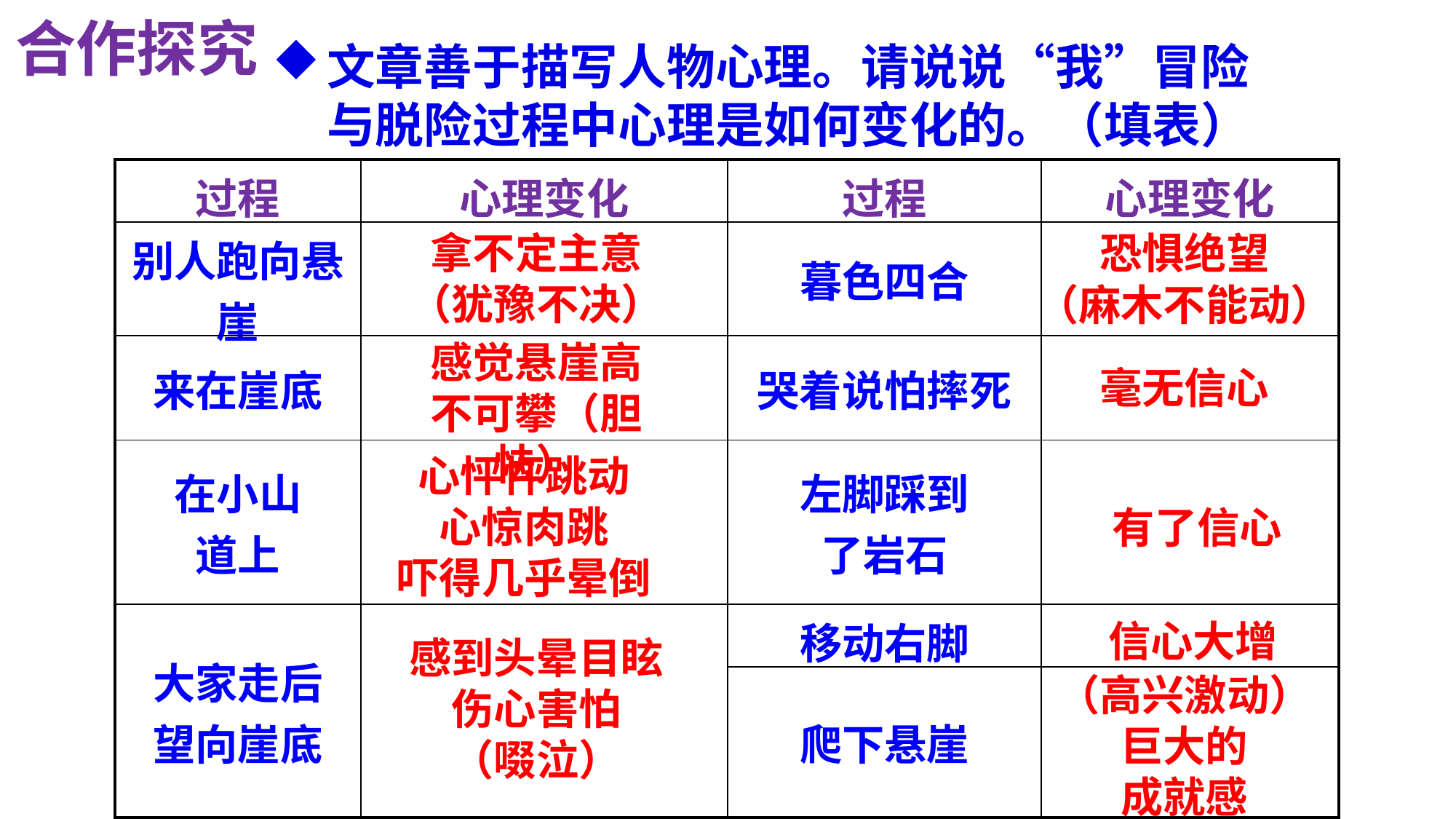

合作探究
文章善于描写人物心理。请说说“我”冒险与脱险过程中心理是如何变化的。（填表）
| 过程 | 心理变化 | 过程 | 心理变化 |
| --- | --- | --- | --- |
| 别人跑向悬崖 |  | 暮色四合 |  |
| 来在崖底 |  | 哭着说怕摔死 |  |
| 在小山 道上 |  | 左脚踩到 了岩石 |  |
| 大家走后 望向崖底 |  | 移动右脚 |  |
|  |  | 爬下悬崖 |  |
拿不定主意
（犹豫不决）
恐惧绝望
（麻木不能动）
感觉悬崖高
不可攀（胆怯）
毫无信心
心怦怦跳动
心惊肉跳
吓得几乎晕倒
有了信心
信心大增
感到头晕目眩
伤心害怕
（啜泣）
（高兴激动）
巨大的
成就感